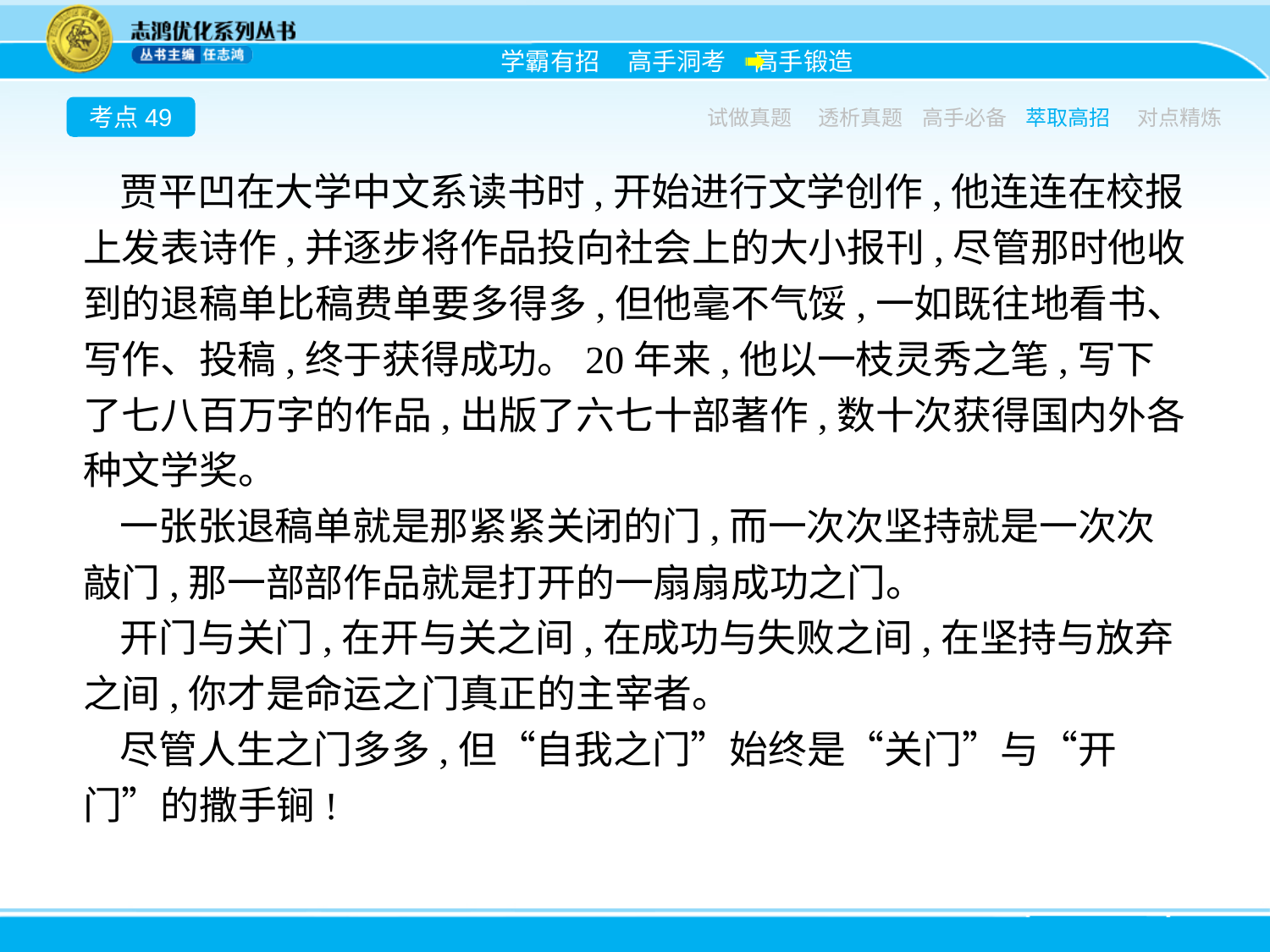

考点49
试做真题
透析真题
高手必备
萃取高招
对点精炼
贾平凹在大学中文系读书时,开始进行文学创作,他连连在校报上发表诗作,并逐步将作品投向社会上的大小报刊,尽管那时他收到的退稿单比稿费单要多得多,但他毫不气馁,一如既往地看书、写作、投稿,终于获得成功。20年来,他以一枝灵秀之笔,写下了七八百万字的作品,出版了六七十部著作,数十次获得国内外各种文学奖。
一张张退稿单就是那紧紧关闭的门,而一次次坚持就是一次次敲门,那一部部作品就是打开的一扇扇成功之门。
开门与关门,在开与关之间,在成功与失败之间,在坚持与放弃之间,你才是命运之门真正的主宰者。
尽管人生之门多多,但“自我之门”始终是“关门”与“开门”的撒手锏!